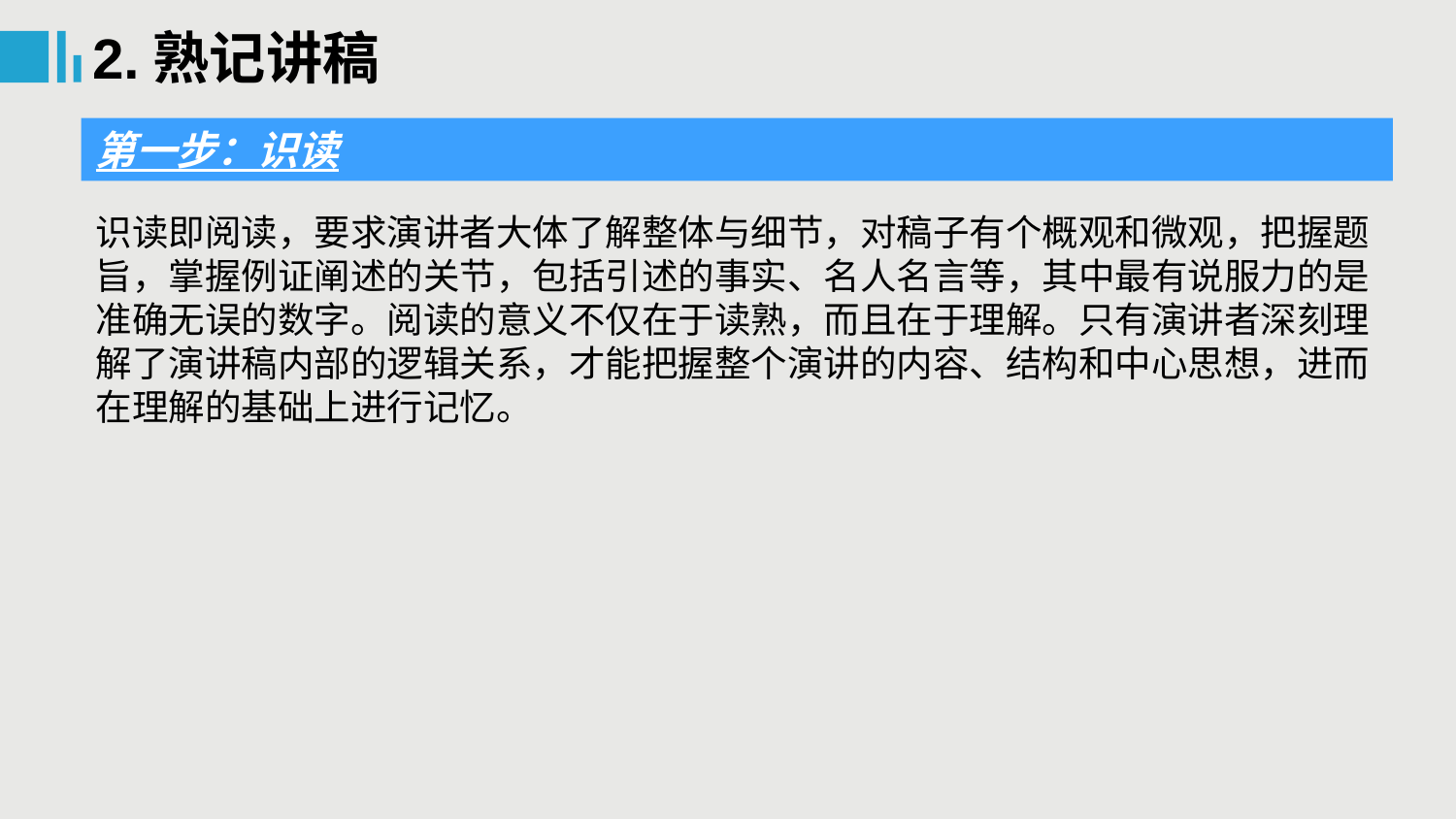

2.熟记讲稿

第一步：识读
识读即阅读，要求演讲者大体了解整体与细节，对稿子有个概观和微观，把握题旨，掌握例证阐述的关节，包括引述的事实、名人名言等，其中最有说服力的是准确无误的数字。阅读的意义不仅在于读熟，而且在于理解。只有演讲者深刻理解了演讲稿内部的逻辑关系，才能把握整个演讲的内容、结构和中心思想，进而在理解的基础上进行记忆。